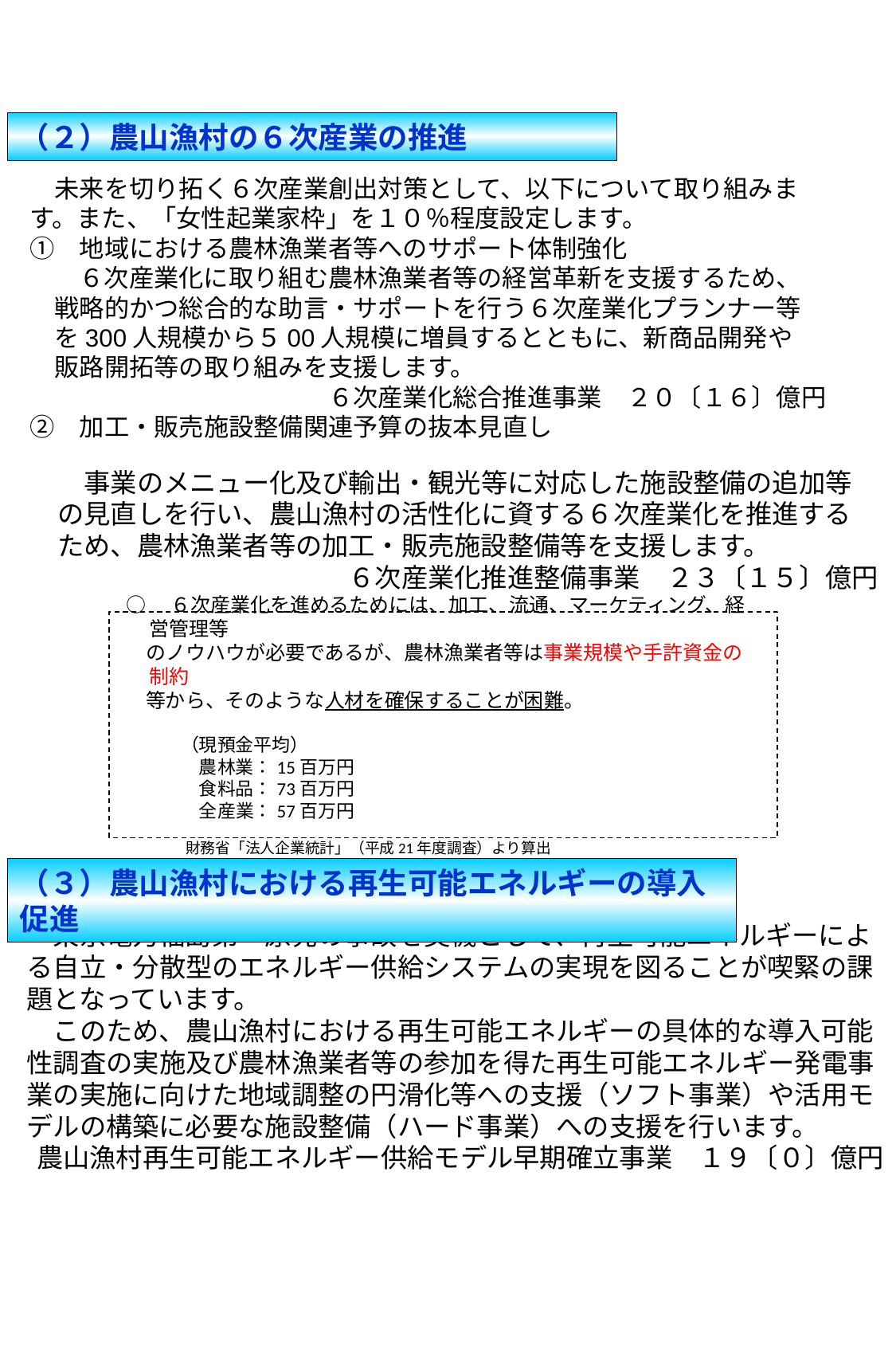

（２）農山漁村の６次産業の推進
　　　未来を切り拓く６次産業創出対策として、以下について取り組みま
　　す。また、「女性起業家枠」を１０％程度設定します。
　　①　地域における農林漁業者等へのサポート体制強化
　　　　６次産業化に取り組む農林漁業者等の経営革新を支援するため、
　　　戦略的かつ総合的な助言・サポートを行う６次産業化プランナー等
　　　を300人規模から５00人規模に増員するとともに、新商品開発や
　　　販路開拓等の取り組みを支援します。
　　　　　　　　　　　　　　６次産業化総合推進事業　２０〔１６〕億円
　　②　加工・販売施設整備関連予算の抜本見直し

　事業のメニュー化及び輸出・観光等に対応した施設整備の追加等
の見直しを行い、農山漁村の活性化に資する６次産業化を推進する
ため、農林漁業者等の加工・販売施設整備等を支援します。
　　　　　　　　　　　６次産業化推進整備事業　２３〔１５〕億円

○　６次産業化を進めるためには、加工、流通、マーケティング、経営管理等
　のノウハウが必要であるが、農林漁業者等は事業規模や手許資金の制約
　等から、そのような人材を確保することが困難。

　　　（現預金平均）
　　　　農林業：15百万円
　　　　食料品：73百万円
　　　　全産業：57百万円

　　　　財務省「法人企業統計」（平成21年度調査）より算出
（３）農山漁村における再生可能エネルギーの導入促進
　東京電力福島第一原発の事故を契機として、再生可能エネルギーによる自立・分散型のエネルギー供給システムの実現を図ることが喫緊の課題となっています。
　このため、農山漁村における再生可能エネルギーの具体的な導入可能性調査の実施及び農林漁業者等の参加を得た再生可能エネルギー発電事業の実施に向けた地域調整の円滑化等への支援（ソフト事業）や活用モデルの構築に必要な施設整備（ハード事業）への支援を行います。
農山漁村再生可能エネルギー供給モデル早期確立事業　１９〔０〕億円